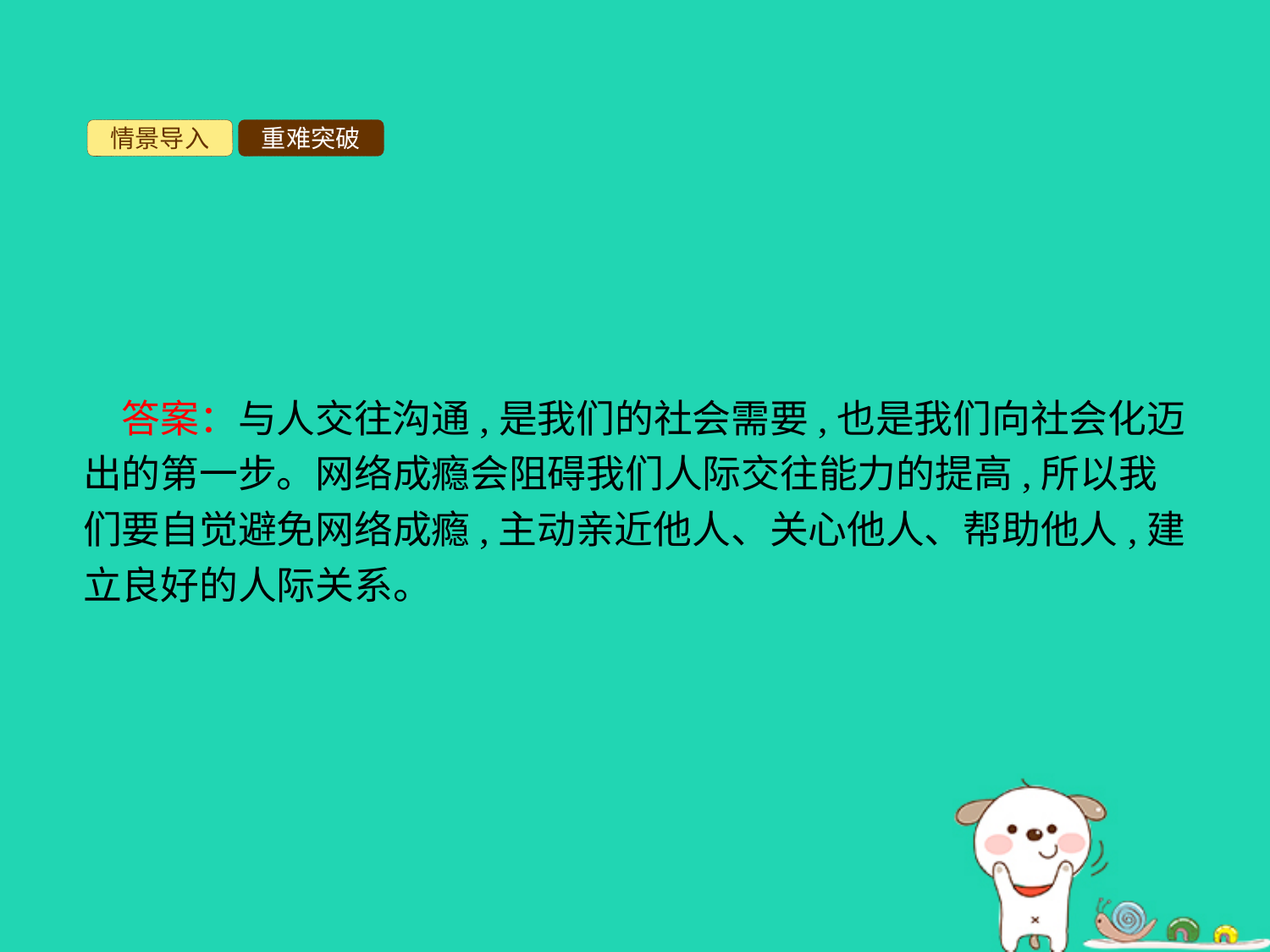

情景导入
重难突破
答案：与人交往沟通,是我们的社会需要,也是我们向社会化迈出的第一步。网络成瘾会阻碍我们人际交往能力的提高,所以我们要自觉避免网络成瘾,主动亲近他人、关心他人、帮助他人,建立良好的人际关系。